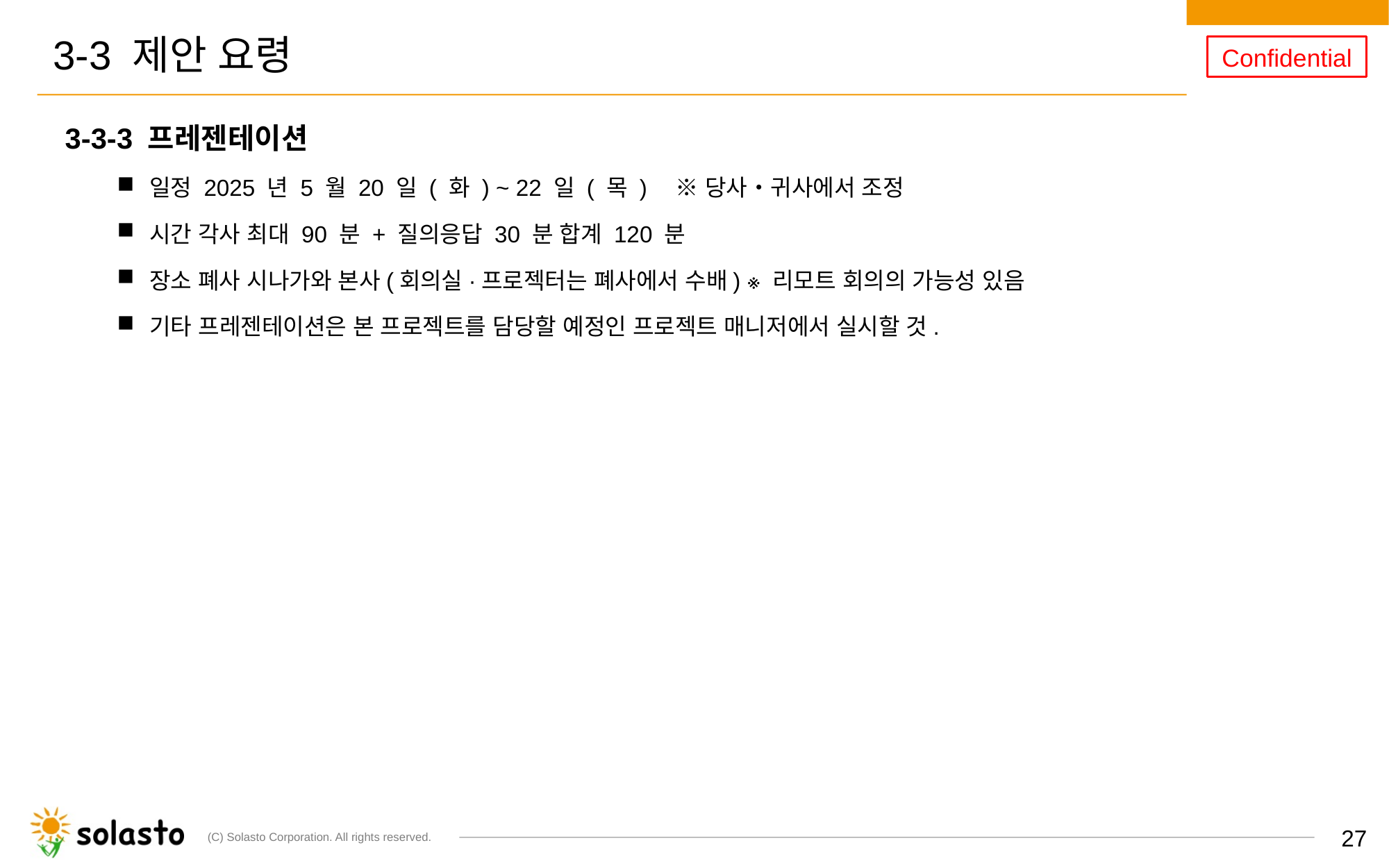

# 3-3 제안 요령
3-3-3 프레젠테이션
일정 2025 년 5 월 20 일 ( 화 ) ~ 22 일 ( 목 )　※ 당사・귀사에서 조정
시간 각사 최대 90 분 + 질의응답 30 분 합계 120 분
장소 폐사 시나가와 본사(회의실·프로젝터는 폐사에서 수배) ※ 리모트 회의의 가능성 있음
기타 프레젠테이션은 본 프로젝트를 담당할 예정인 프로젝트 매니저에서 실시할 것.